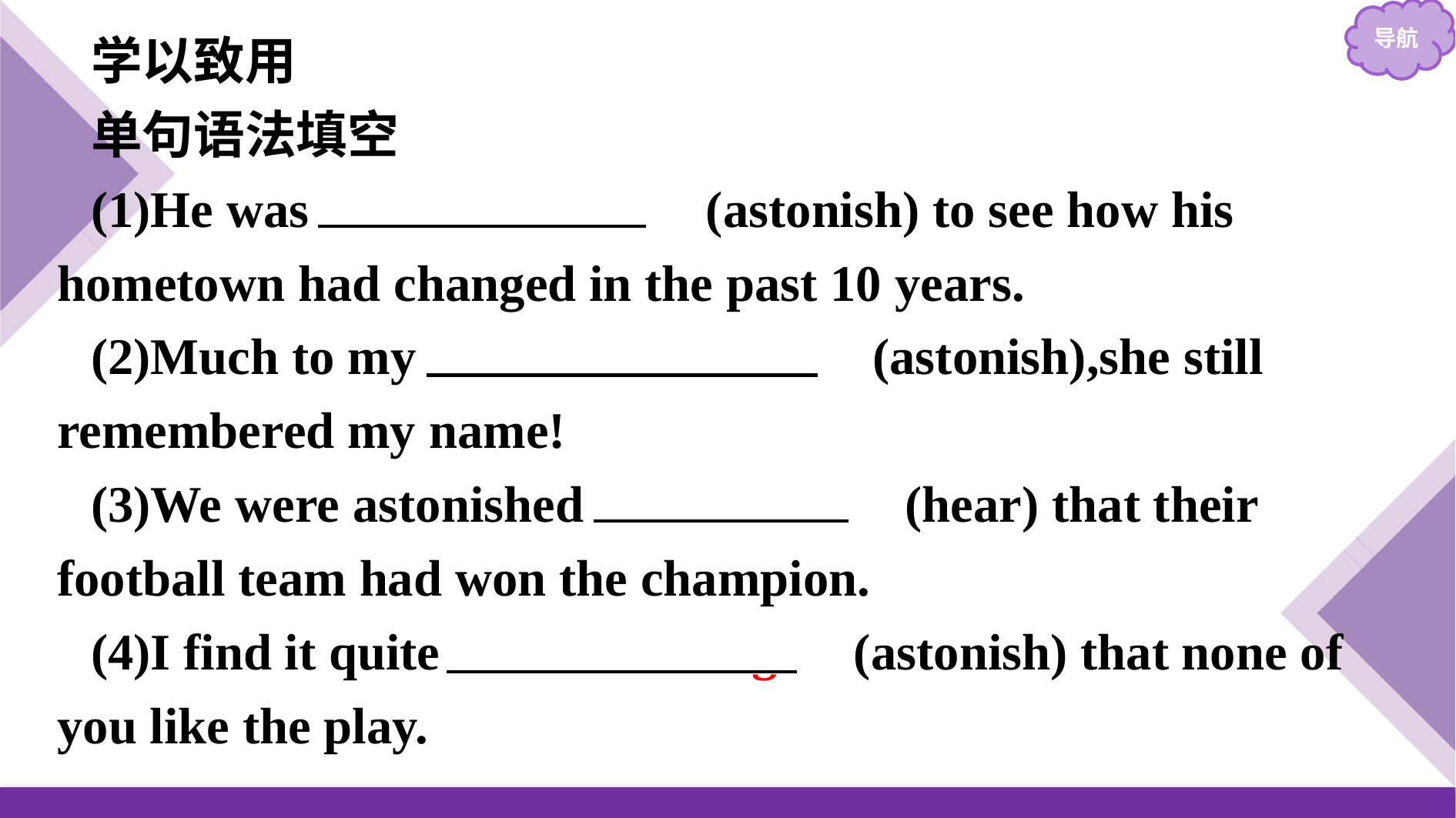

学以致用
单句语法填空
(1)He was 　astonished　(astonish) to see how his hometown had changed in the past 10 years.
(2)Much to my 　astonishment　(astonish),she still remembered my name!
(3)We were astonished 　to hear　(hear) that their football team had won the champion.
(4)I find it quite 　astonishing　(astonish) that none of you like the play.